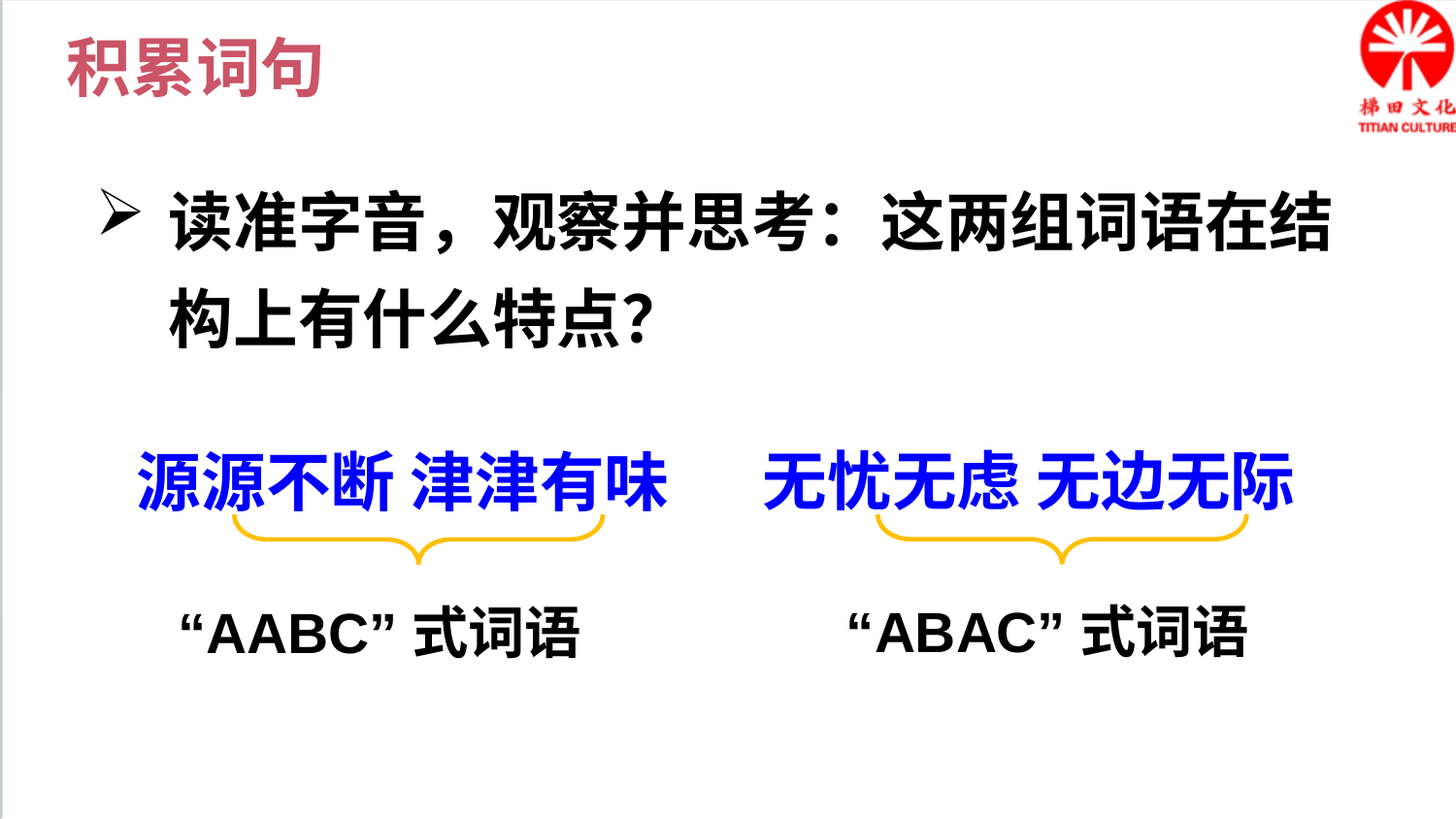

积累词句
读准字音，观察并思考：这两组词语在结构上有什么特点？

无忧无虑 无边无际
源源不断 津津有味
“ABAC”式词语
“AABC”式词语